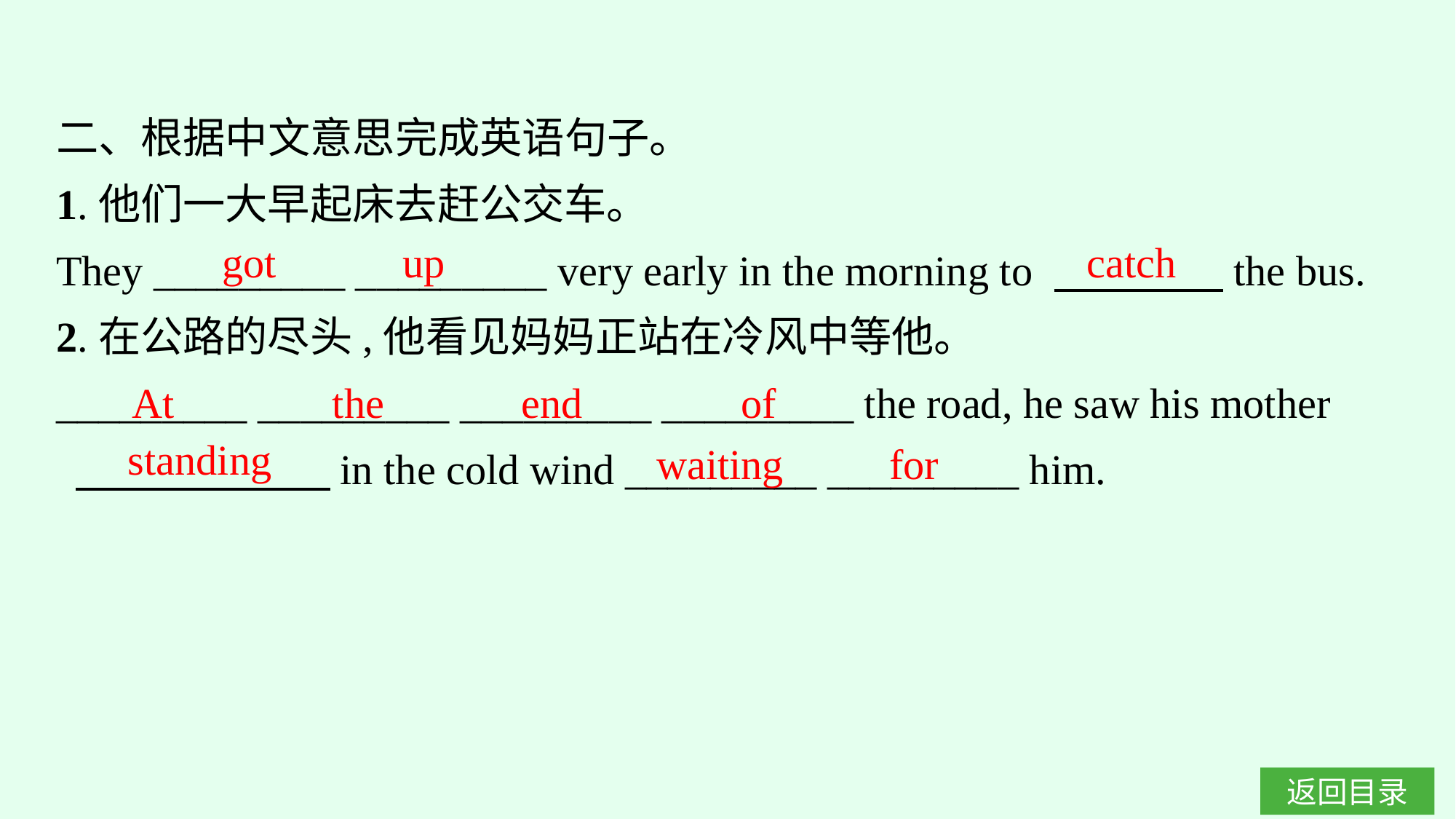

二、根据中文意思完成英语句子。
1.他们一大早起床去赶公交车。
They _________ _________ very early in the morning to 　　　　the bus.
2.在公路的尽头,他看见妈妈正站在冷风中等他。
_________ _________ _________ _________ the road, he saw his mother
 　　　　　　in the cold wind _________ _________ him.
got            up
catch
At               the             end               of
standing
waiting          for